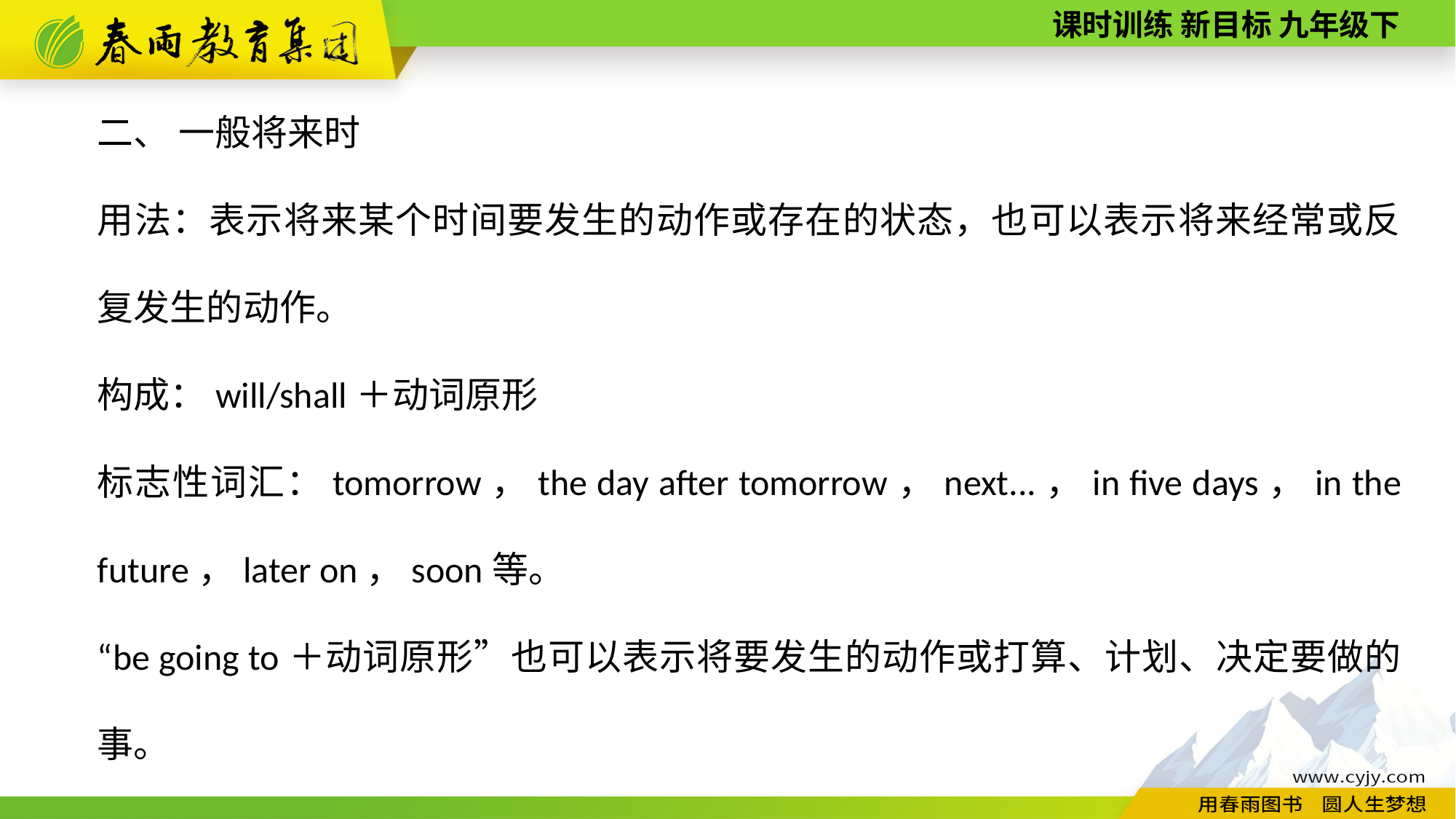

二、 一般将来时
用法：表示将来某个时间要发生的动作或存在的状态，也可以表示将来经常或反复发生的动作。
构成：will/shall＋动词原形
标志性词汇：tomorrow，the day after tomorrow，next...，in five days，in the future，later on，soon等。
“be going to＋动词原形”也可以表示将要发生的动作或打算、计划、决定要做的事。